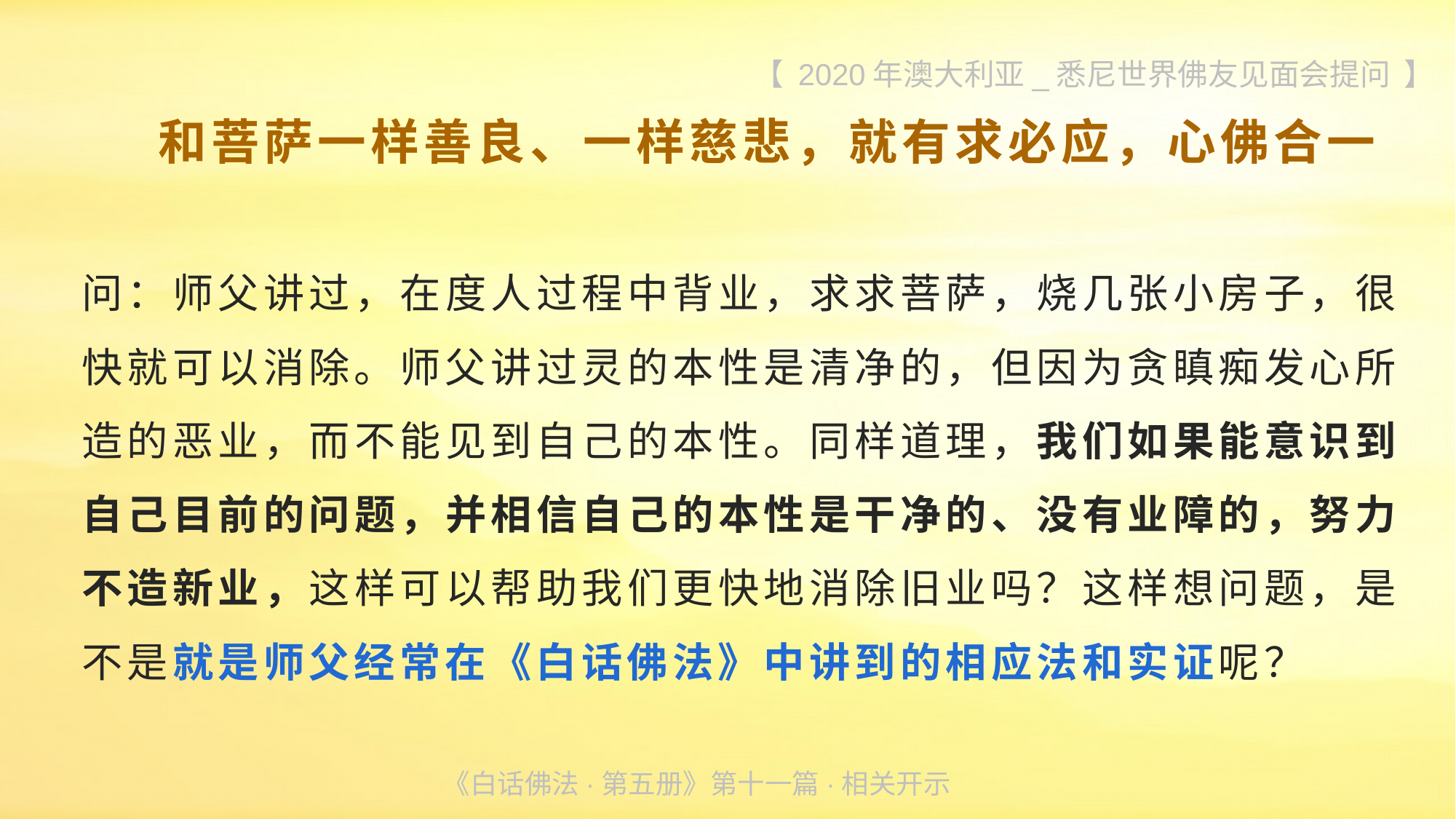

【 2020年澳大利亚_悉尼世界佛友见面会提问  】
     和菩萨一样善良、一样慈悲，就有求必应，心佛合一

问：师父讲过，在度人过程中背业，求求菩萨，烧几张小房子，很快就可以消除。师父讲过灵的本性是清净的，但因为贪瞋痴发心所造的恶业，而不能见到自己的本性。同样道理，我们如果能意识到自己目前的问题，并相信自己的本性是干净的、没有业障的，努力不造新业，这样可以帮助我们更快地消除旧业吗？这样想问题，是不是就是师父经常在《白话佛法》中讲到的相应法和实证呢？

《白话佛法·第五册》第十一篇·相关开示